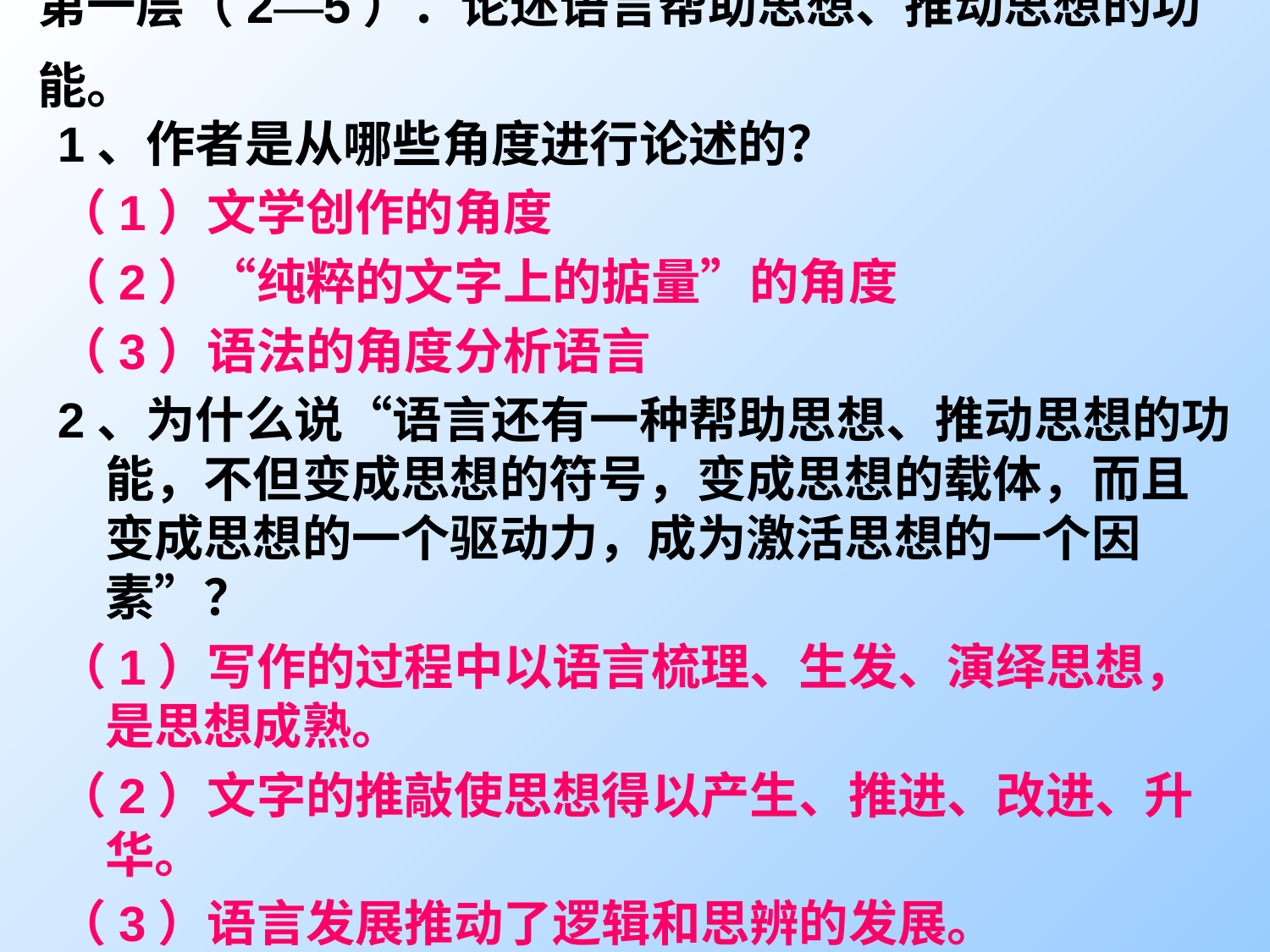

# 第一层（2—5）：论述语言帮助思想、推动思想的功能。
1、作者是从哪些角度进行论述的？
（1）文学创作的角度
（2）“纯粹的文字上的掂量”的角度
（3）语法的角度分析语言
2、为什么说“语言还有一种帮助思想、推动思想的功能，不但变成思想的符号，变成思想的载体，而且变成思想的一个驱动力，成为激活思想的一个因素”？
（1）写作的过程中以语言梳理、生发、演绎思想，是思想成熟。
（2）文字的推敲使思想得以产生、推进、改进、升华。
（3）语言发展推动了逻辑和思辨的发展。